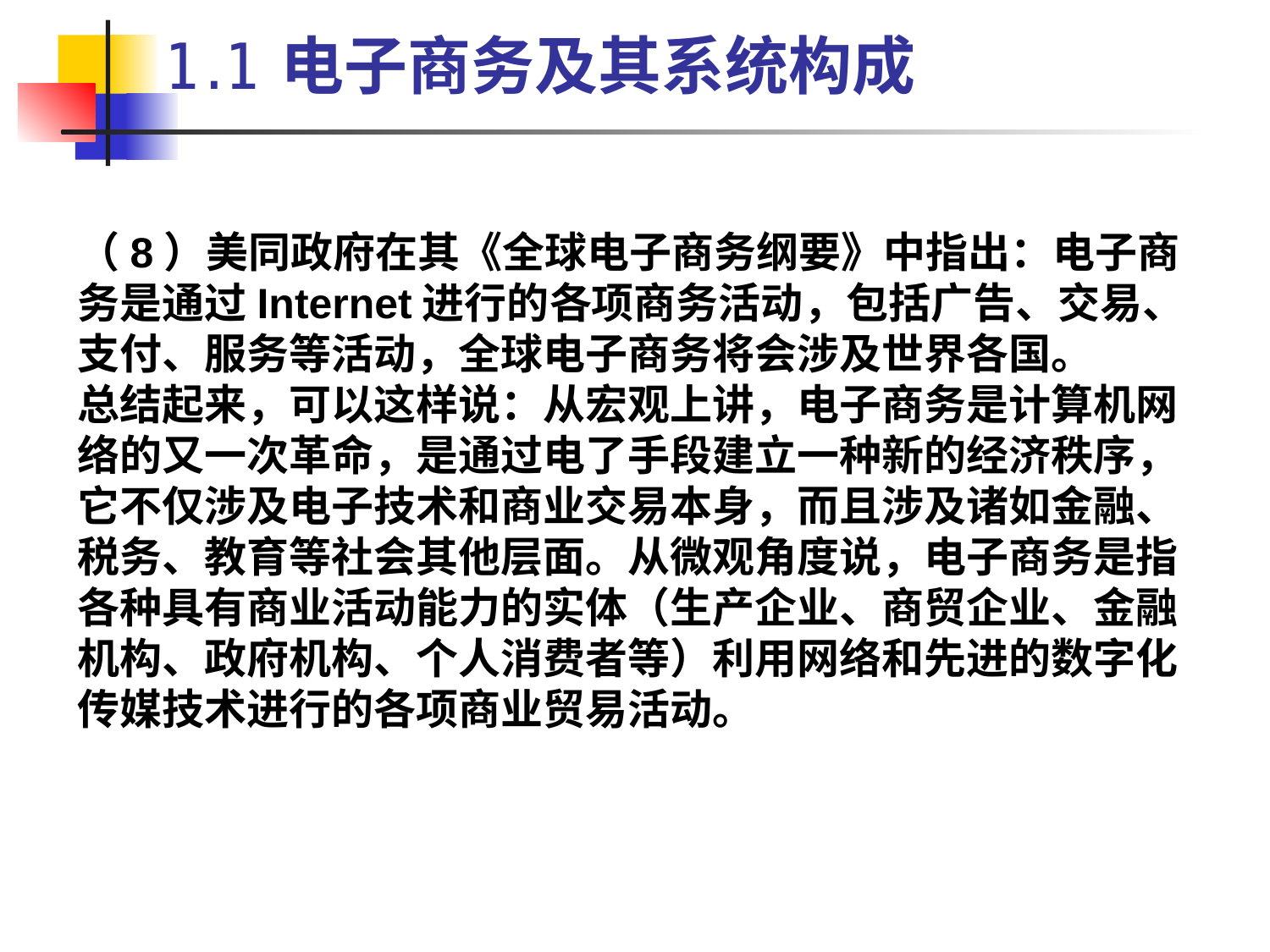

1.1电子商务及其系统构成
（8）美同政府在其《全球电子商务纲要》中指出：电子商务是通过Internet进行的各项商务活动，包括广告、交易、支付、服务等活动，全球电子商务将会涉及世界各国。
总结起来，可以这样说：从宏观上讲，电子商务是计算机网络的又一次革命，是通过电了手段建立一种新的经济秩序，它不仅涉及电子技术和商业交易本身，而且涉及诸如金融、税务、教育等社会其他层面。从微观角度说，电子商务是指各种具有商业活动能力的实体（生产企业、商贸企业、金融机构、政府机构、个人消费者等）利用网络和先进的数字化传媒技术进行的各项商业贸易活动。